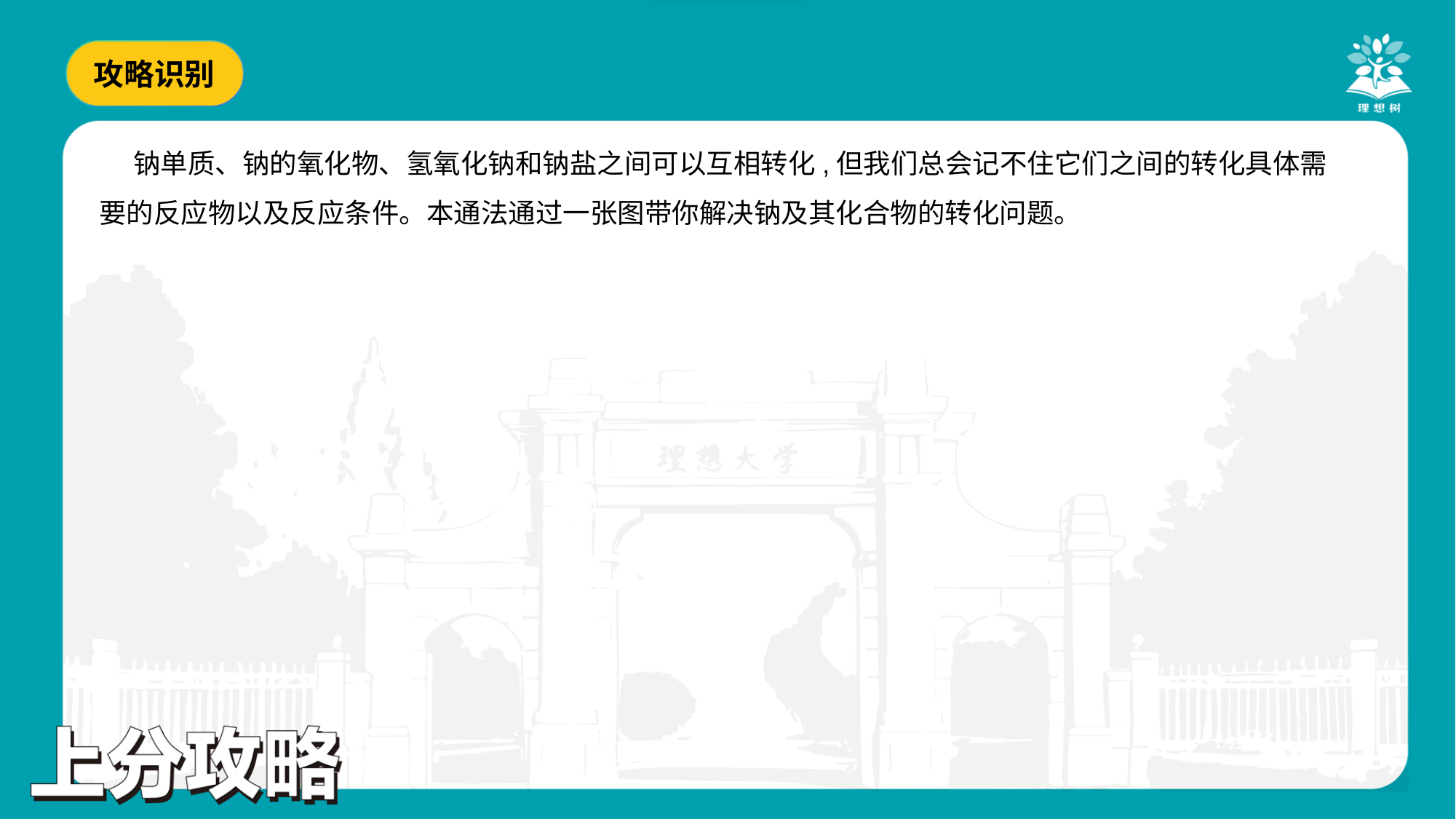

钠单质、钠的氧化物、氢氧化钠和钠盐之间可以互相转化,但我们总会记不住它们之间的转化具体需
要的反应物以及反应条件。本通法通过一张图带你解决钠及其化合物的转化问题。